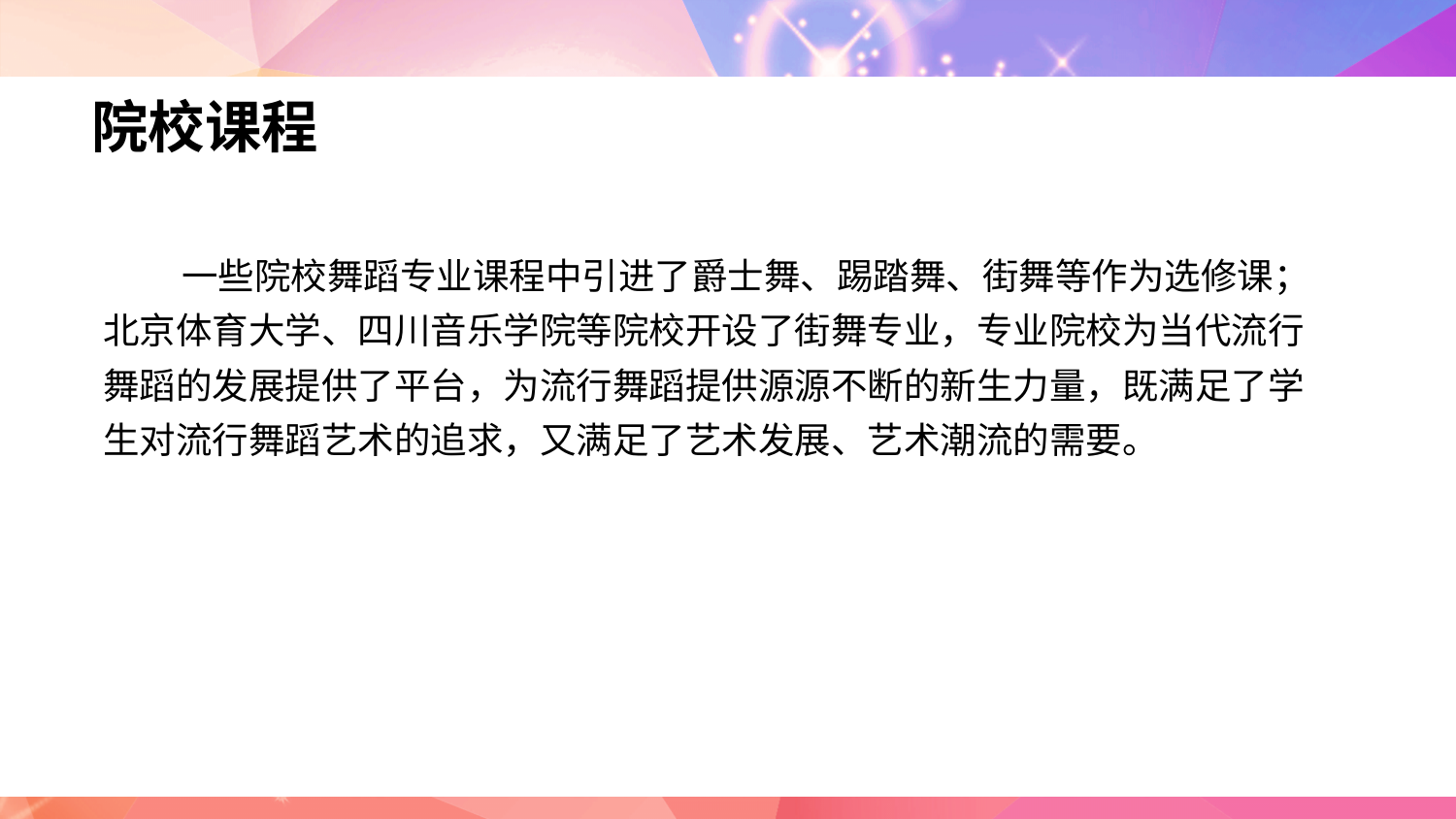

院校课程

   一些院校舞蹈专业课程中引进了爵士舞、踢踏舞、街舞等作为选修课；北京体育大学、四川音乐学院等院校开设了街舞专业，专业院校为当代流行舞蹈的发展提供了平台，为流行舞蹈提供源源不断的新生力量，既满足了学生对流行舞蹈艺术的追求，又满足了艺术发展、艺术潮流的需要。